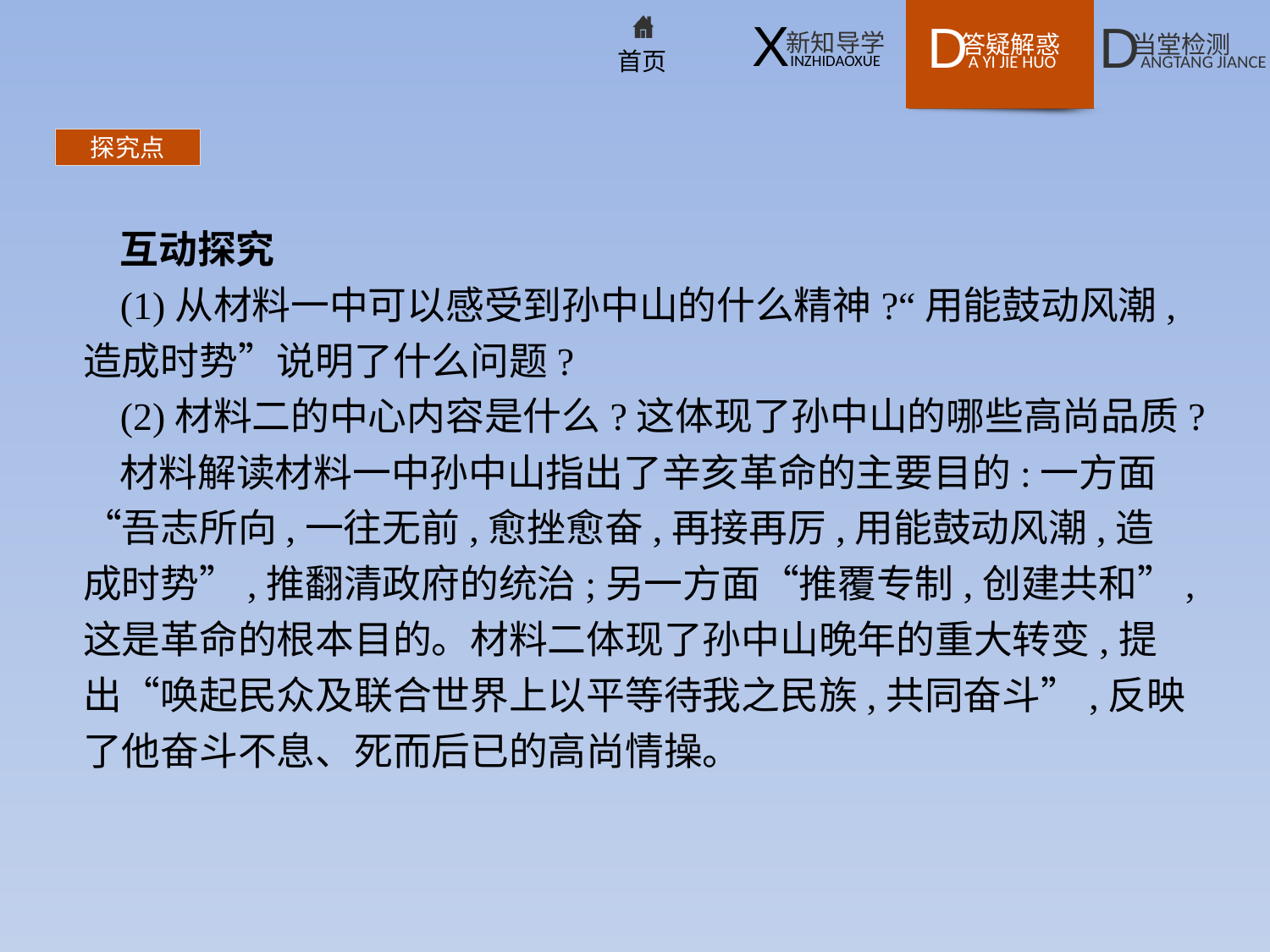

探究点
互动探究
(1)从材料一中可以感受到孙中山的什么精神?“用能鼓动风潮,造成时势”说明了什么问题?
(2)材料二的中心内容是什么?这体现了孙中山的哪些高尚品质?
材料解读材料一中孙中山指出了辛亥革命的主要目的:一方面“吾志所向,一往无前,愈挫愈奋,再接再厉,用能鼓动风潮,造成时势”,推翻清政府的统治;另一方面“推覆专制,创建共和”,这是革命的根本目的。材料二体现了孙中山晚年的重大转变,提出“唤起民众及联合世界上以平等待我之民族,共同奋斗”,反映了他奋斗不息、死而后已的高尚情操。